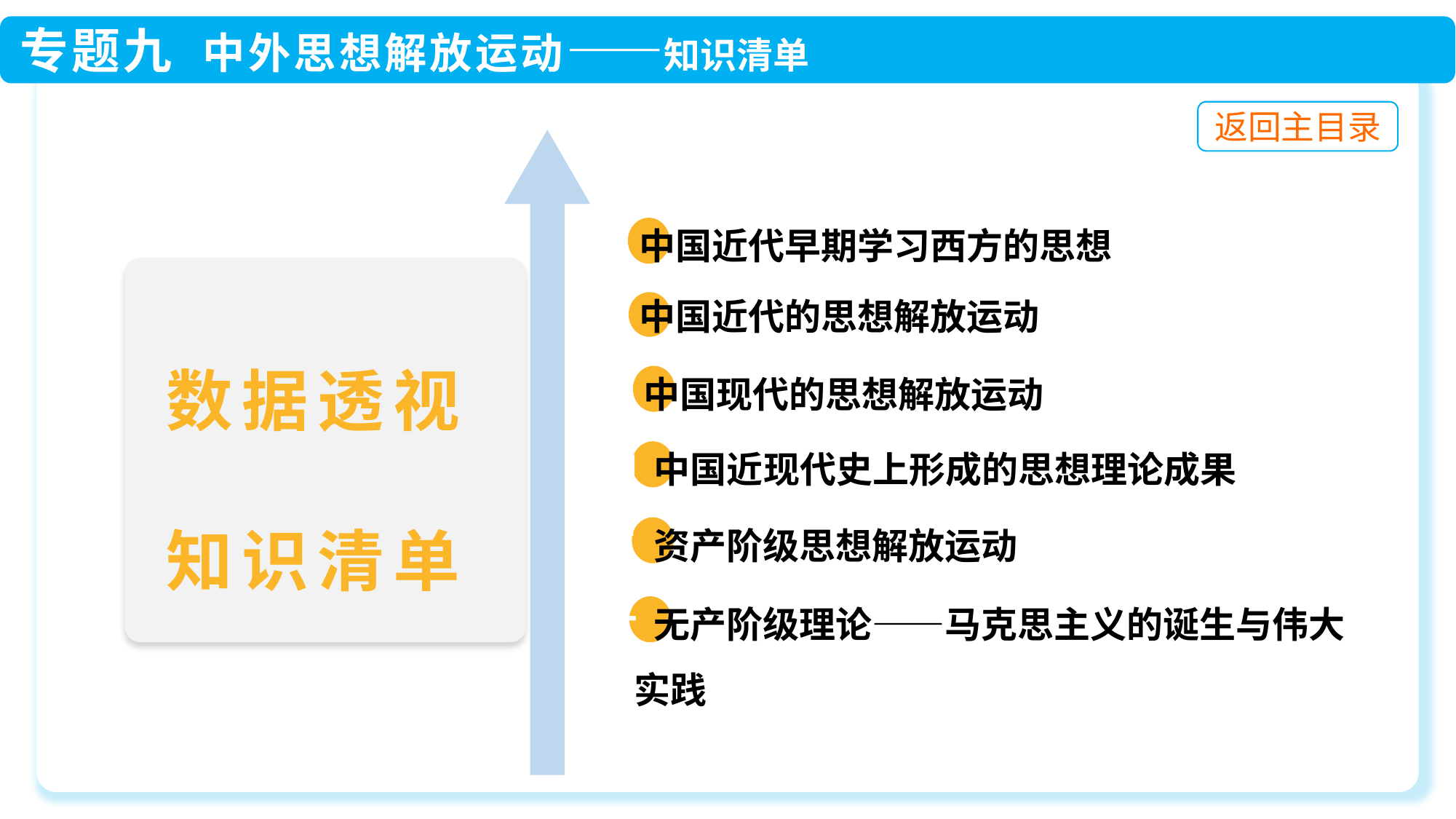

一  中国近代早期学习西方的思想
     二  中国近代的思想解放运动
     三  中国现代的思想解放运动
    四  中国近现代史上形成的思想理论成果
    五  资产阶级思想解放运动
    六  无产阶级理论——马克思主义的诞生与伟大
        实践

数据透视
知识清单